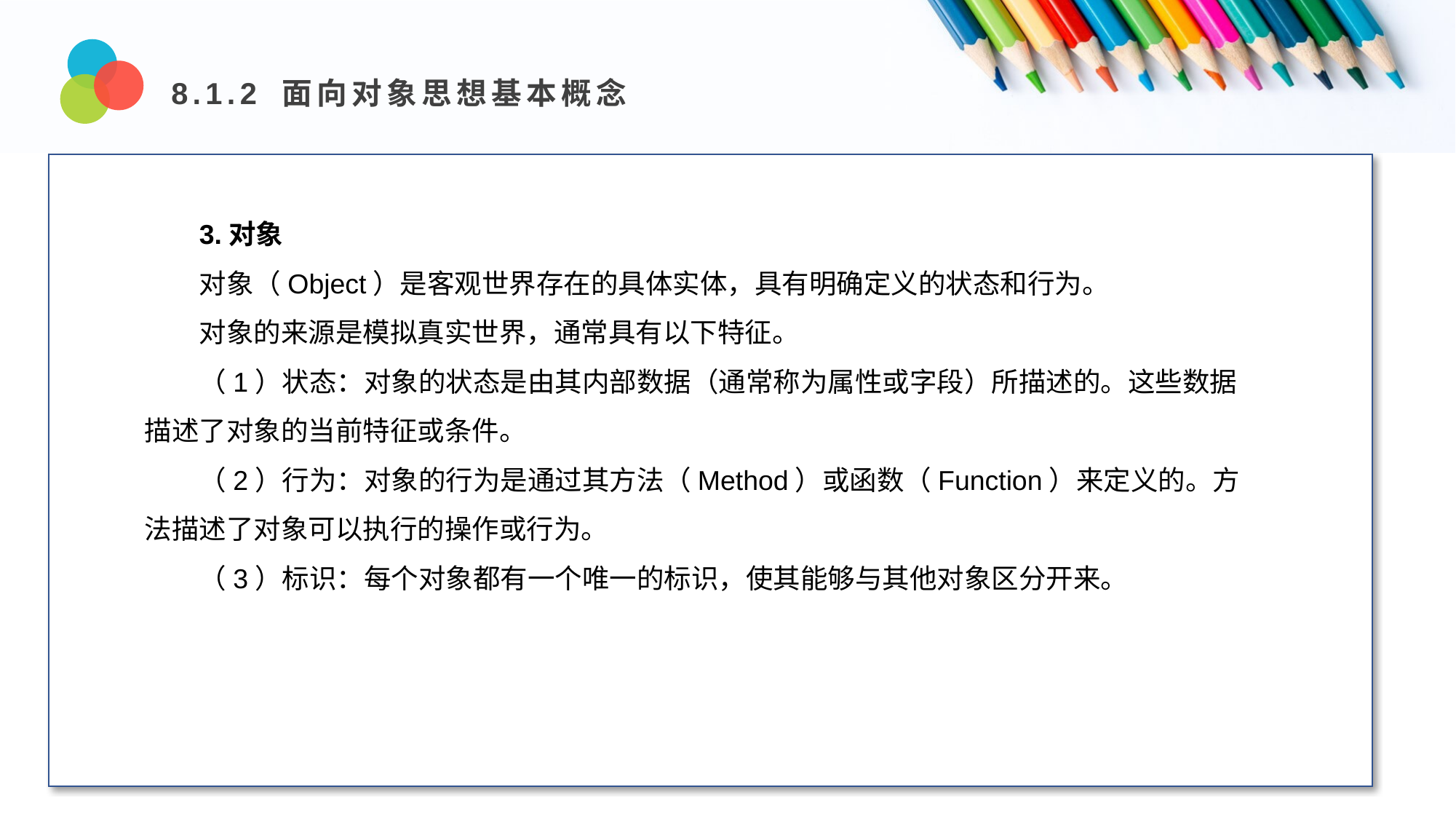

8.1.2 面向对象思想基本概念
Design and Production
3.对象
对象（Object）是客观世界存在的具体实体，具有明确定义的状态和行为。
对象的来源是模拟真实世界，通常具有以下特征。
（1）状态：对象的状态是由其内部数据（通常称为属性或字段）所描述的。这些数据描述了对象的当前特征或条件。
（2）行为：对象的行为是通过其方法（Method）或函数（Function）来定义的。方法描述了对象可以执行的操作或行为。
（3）标识：每个对象都有一个唯一的标识，使其能够与其他对象区分开来。